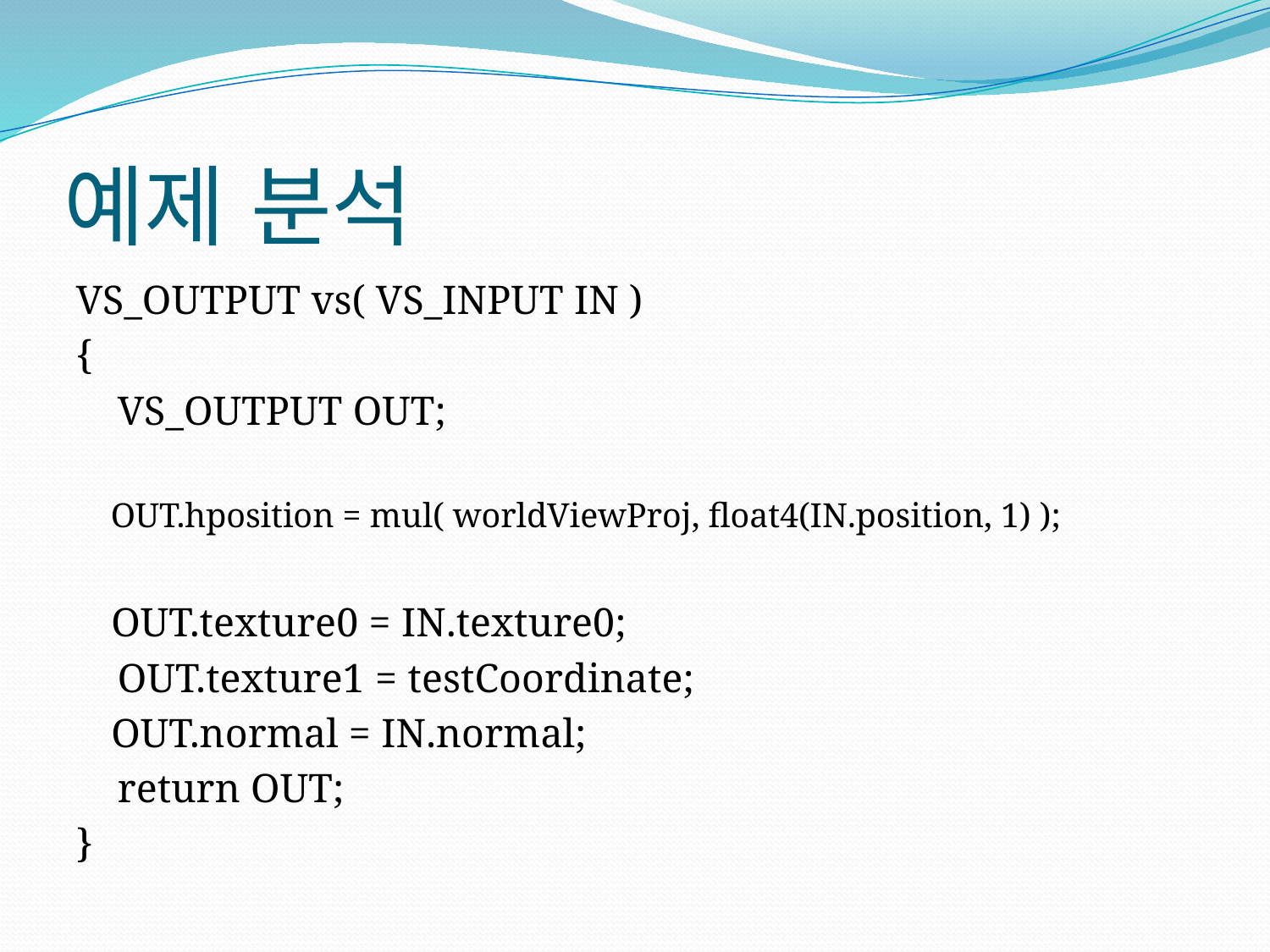

# 예제 분석
VS_OUTPUT vs( VS_INPUT IN )
{
    VS_OUTPUT OUT;

    OUT.hposition = mul( worldViewProj, float4(IN.position, 1) );

	OUT.texture0 = IN.texture0;
    OUT.texture1 = testCoordinate;
	OUT.normal = IN.normal;
    return OUT;
}